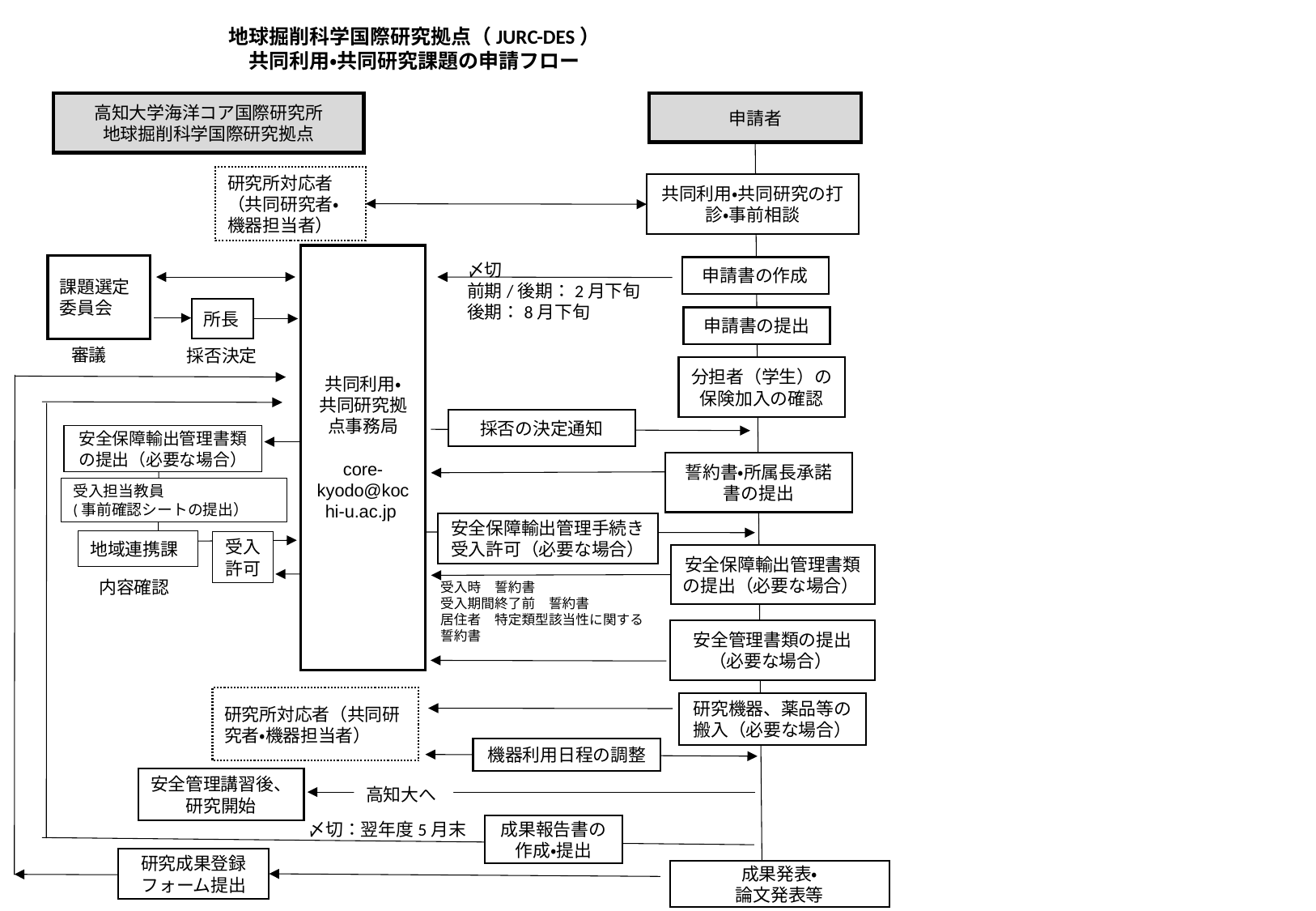

地球掘削科学国際研究拠点（JURC-DES）
共同利用・共同研究課題の申請フロー
高知大学海洋コア国際研究所
地球掘削科学国際研究拠点
申請者
研究所対応者（共同研究者・機器担当者）
共同利用・共同研究の打診・事前相談
共同利用・
共同研究拠点事務局

core-kyodo@kochi-u.ac.jp

課題選定委員会
申請書の作成
〆切
前期/後期：2月下旬
後期：8月下旬
所長
申請書の提出
審議
採否決定
分担者（学生）の保険加入の確認
採否の決定通知
安全保障輸出管理書類の提出（必要な場合）
誓約書・所属長承諾書の提出
受入担当教員
(事前確認シートの提出）
安全保障輸出管理手続き受入許可（必要な場合）
地域連携課
受入許可
安全保障輸出管理書類の提出（必要な場合）
内容確認
受入時　誓約書
受入期間終了前　誓約書
居住者　特定類型該当性に関する誓約書

安全管理書類の提出（必要な場合）
研究所対応者（共同研究者・機器担当者）
研究機器、薬品等の搬入（必要な場合）
機器利用日程の調整
安全管理講習後、研究開始
高知大へ
〆切：翌年度5月末
成果報告書の作成・提出
研究成果登録フォーム提出
成果発表・
論文発表等